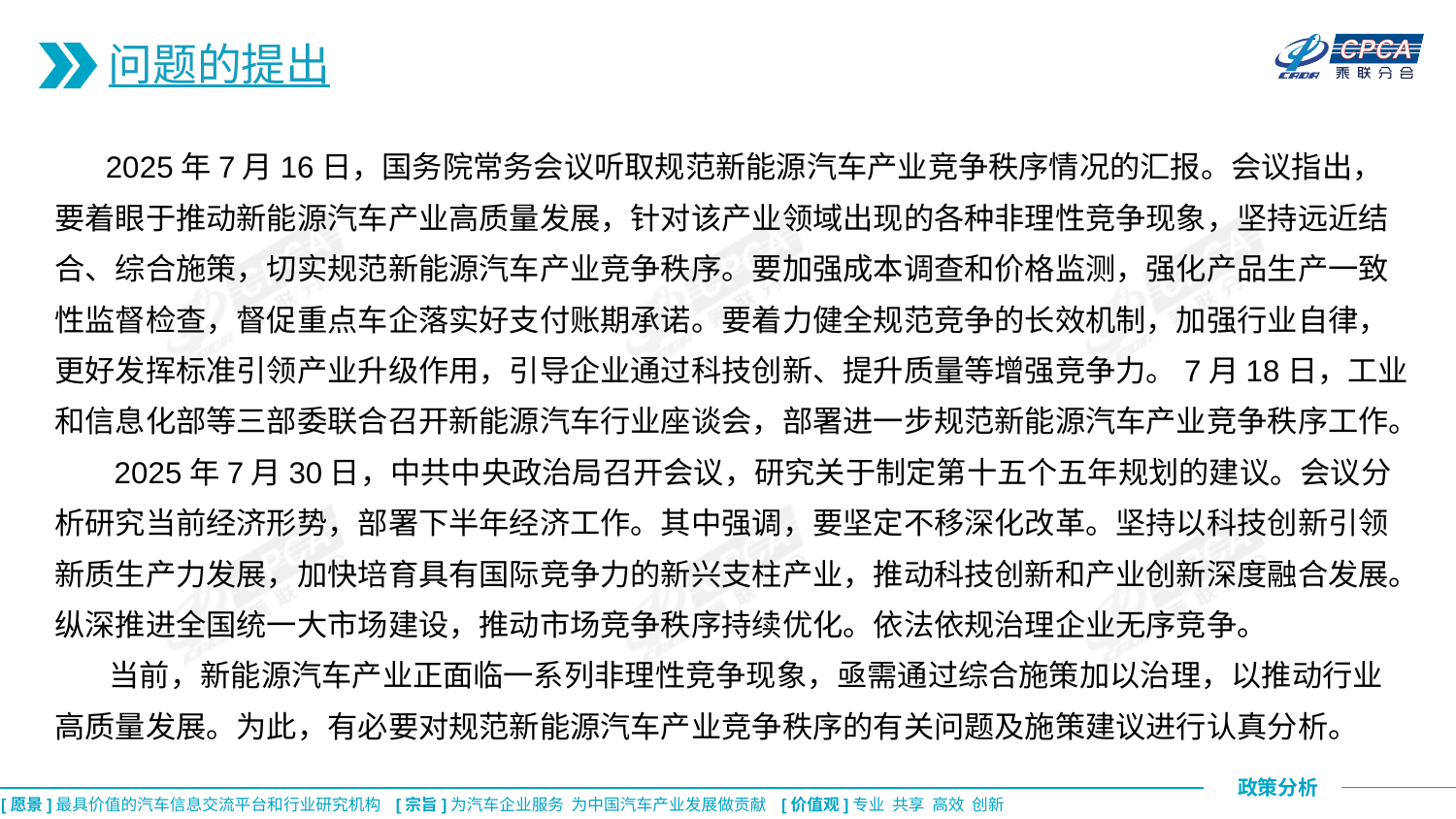

问题的提出
      2025年7月16日，国务院常务会议听取规范新能源汽车产业竞争秩序情况的汇报。会议指出，要着眼于推动新能源汽车产业高质量发展，针对该产业领域出现的各种非理性竞争现象，坚持远近结合、综合施策，切实规范新能源汽车产业竞争秩序。要加强成本调查和价格监测，强化产品生产一致性监督检查，督促重点车企落实好支付账期承诺。要着力健全规范竞争的长效机制，加强行业自律，更好发挥标准引领产业升级作用，引导企业通过科技创新、提升质量等增强竞争力。7月18日，工业和信息化部等三部委联合召开新能源汽车行业座谈会，部署进一步规范新能源汽车产业竞争秩序工作。
       2025年7月30日，中共中央政治局召开会议，研究关于制定第十五个五年规划的建议。会议分析研究当前经济形势，部署下半年经济工作。其中强调，要坚定不移深化改革。坚持以科技创新引领新质生产力发展，加快培育具有国际竞争力的新兴支柱产业，推动科技创新和产业创新深度融合发展。纵深推进全国统一大市场建设，推动市场竞争秩序持续优化。依法依规治理企业无序竞争。
       当前，新能源汽车产业正面临一系列非理性竞争现象，亟需通过综合施策加以治理，以推动行业高质量发展。为此，有必要对规范新能源汽车产业竞争秩序的有关问题及施策建议进行认真分析。